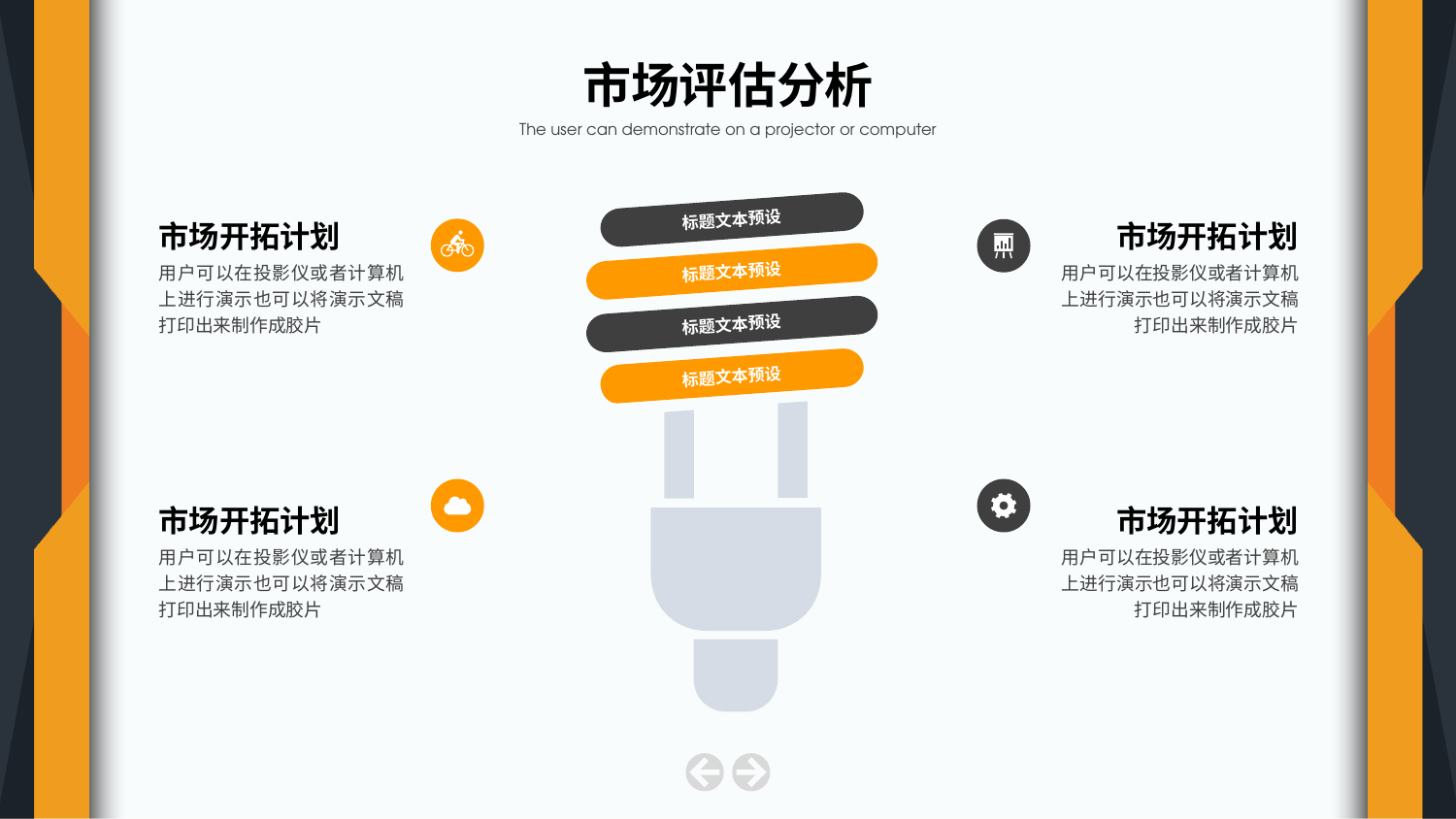

市场评估分析
The user can demonstrate on a projector or computer

标题文本预设

标题文本预设

标题文本预设

标题文本预设

市场开拓计划
用户可以在投影仪或者计算机上进行演示也可以将演示文稿打印出来制作成胶片
市场开拓计划
用户可以在投影仪或者计算机上进行演示也可以将演示文稿打印出来制作成胶片

市场开拓计划
用户可以在投影仪或者计算机上进行演示也可以将演示文稿打印出来制作成胶片
市场开拓计划
用户可以在投影仪或者计算机上进行演示也可以将演示文稿打印出来制作成胶片